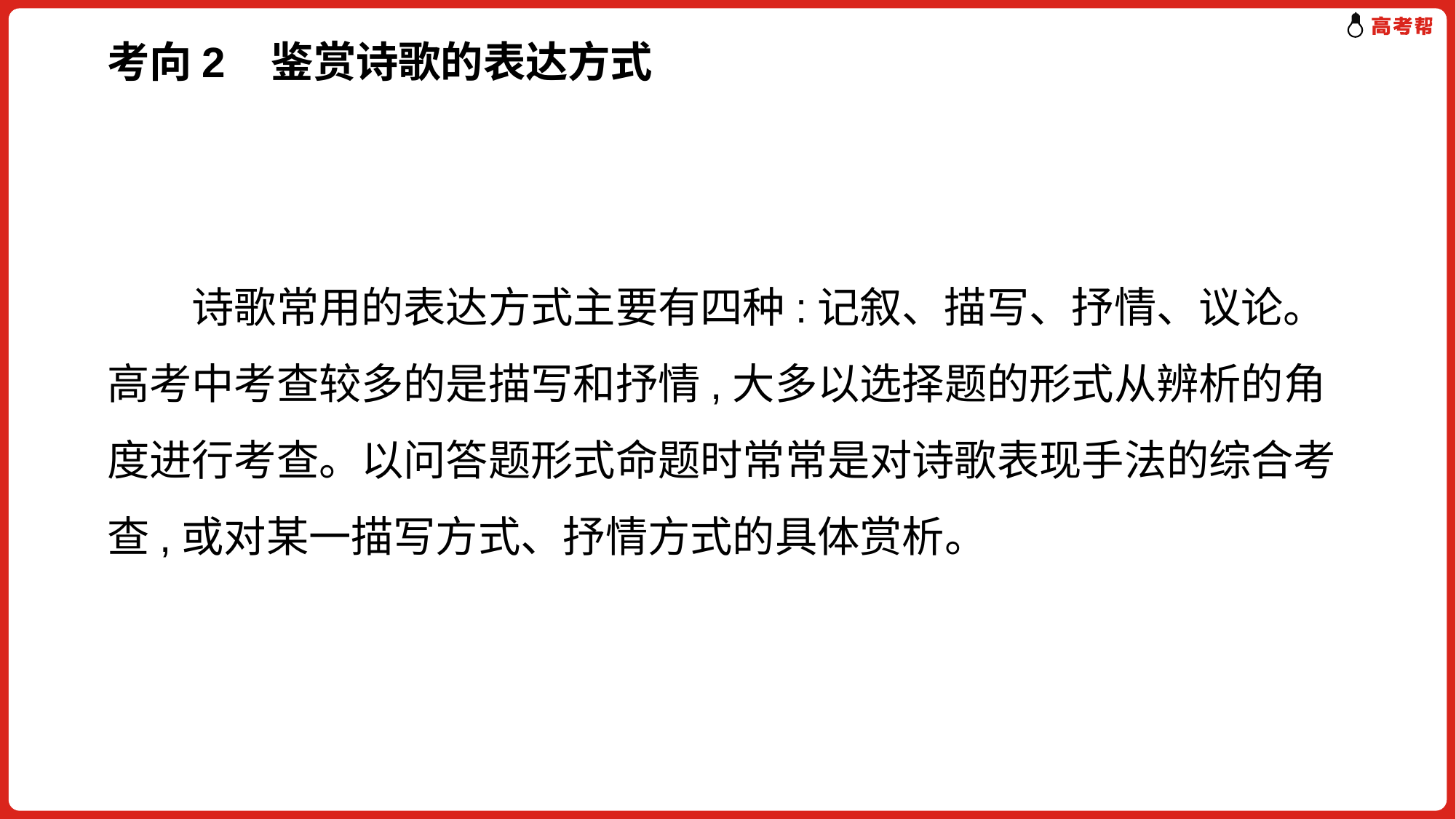

# 考向2   鉴赏诗歌的表达方式
　　诗歌常用的表达方式主要有四种:记叙、描写、抒情、议论。高考中考查较多的是描写和抒情,大多以选择题的形式从辨析的角度进行考查。以问答题形式命题时常常是对诗歌表现手法的综合考查,或对某一描写方式、抒情方式的具体赏析。